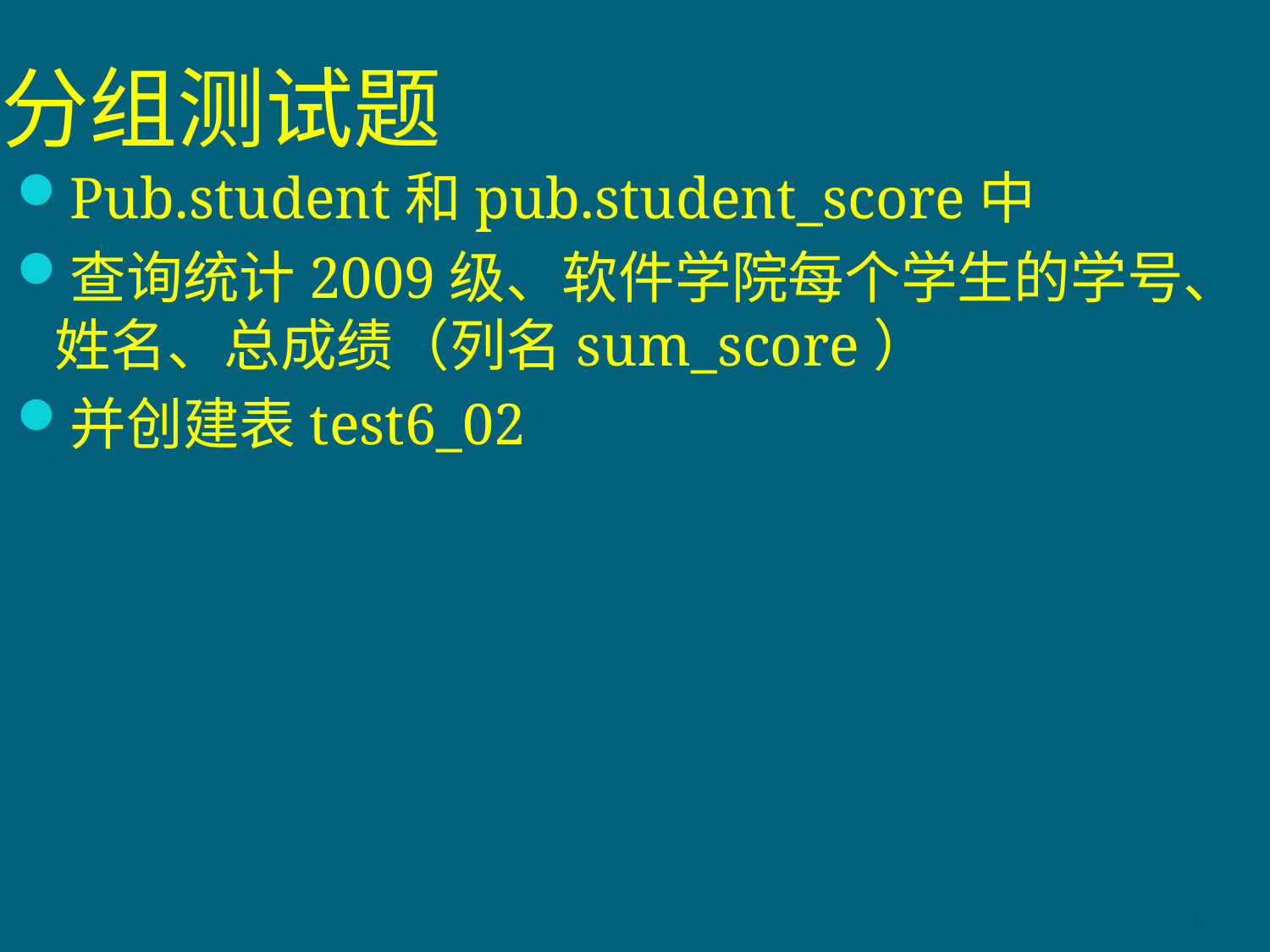

# 分组测试题
Pub.student和pub.student_score中
查询统计2009级、软件学院每个学生的学号、姓名、总成绩（列名sum_score）
并创建表test6_02

6